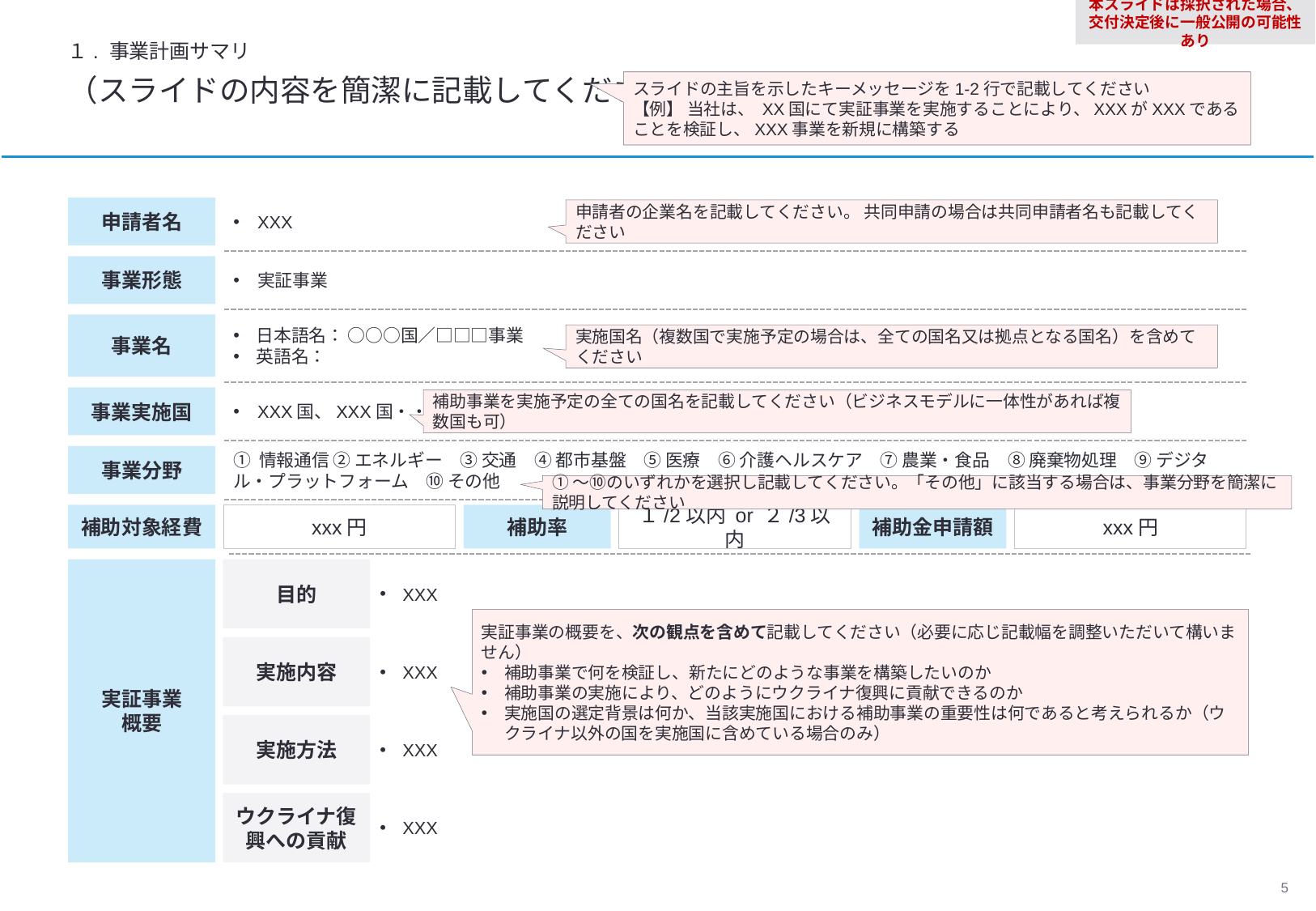

本スライドは採択された場合、交付決定後に一般公開の可能性あり
１. 事業計画サマリ
（スライドの内容を簡潔に記載してください）
スライドの主旨を示したキーメッセージを1-2行で記載してください
【例】 当社は、 XX国にて実証事業を実施することにより、XXXがXXXであることを検証し、XXX事業を新規に構築する
申請者名
XXX
申請者の企業名を記載してください。 共同申請の場合は共同申請者名も記載してください
事業形態
実証事業
事業名
日本語名： ○○○国／□□□事業
英語名：
実施国名（複数国で実施予定の場合は、全ての国名又は拠点となる国名）を含めてください
事業実施国
XXX国、XXX国・・・
補助事業を実施予定の全ての国名を記載してください（ビジネスモデルに一体性があれば複数国も可）
① 情報通信 ② エネルギー　③ 交通　④ 都市基盤　⑤ 医療　⑥ 介護ヘルスケア　⑦ 農業・食品　⑧ 廃棄物処理　⑨ デジタル・プラットフォーム　⑩ その他
事業分野
①～⑩のいずれかを選択し記載してください。「その他」に該当する場合は、事業分野を簡潔に説明してください
補助対象経費
xxx円
補助率
１/2以内 or ２/3以内
補助金申請額
xxx円
実証事業
概要
目的
XXX
実証事業の概要を、次の観点を含めて記載してください（必要に応じ記載幅を調整いただいて構いません）
補助事業で何を検証し、新たにどのような事業を構築したいのか
補助事業の実施により、どのようにウクライナ復興に貢献できるのか
実施国の選定背景は何か、当該実施国における補助事業の重要性は何であると考えられるか（ウクライナ以外の国を実施国に含めている場合のみ）
実施内容
XXX
実施方法
XXX
ウクライナ復興への貢献
XXX